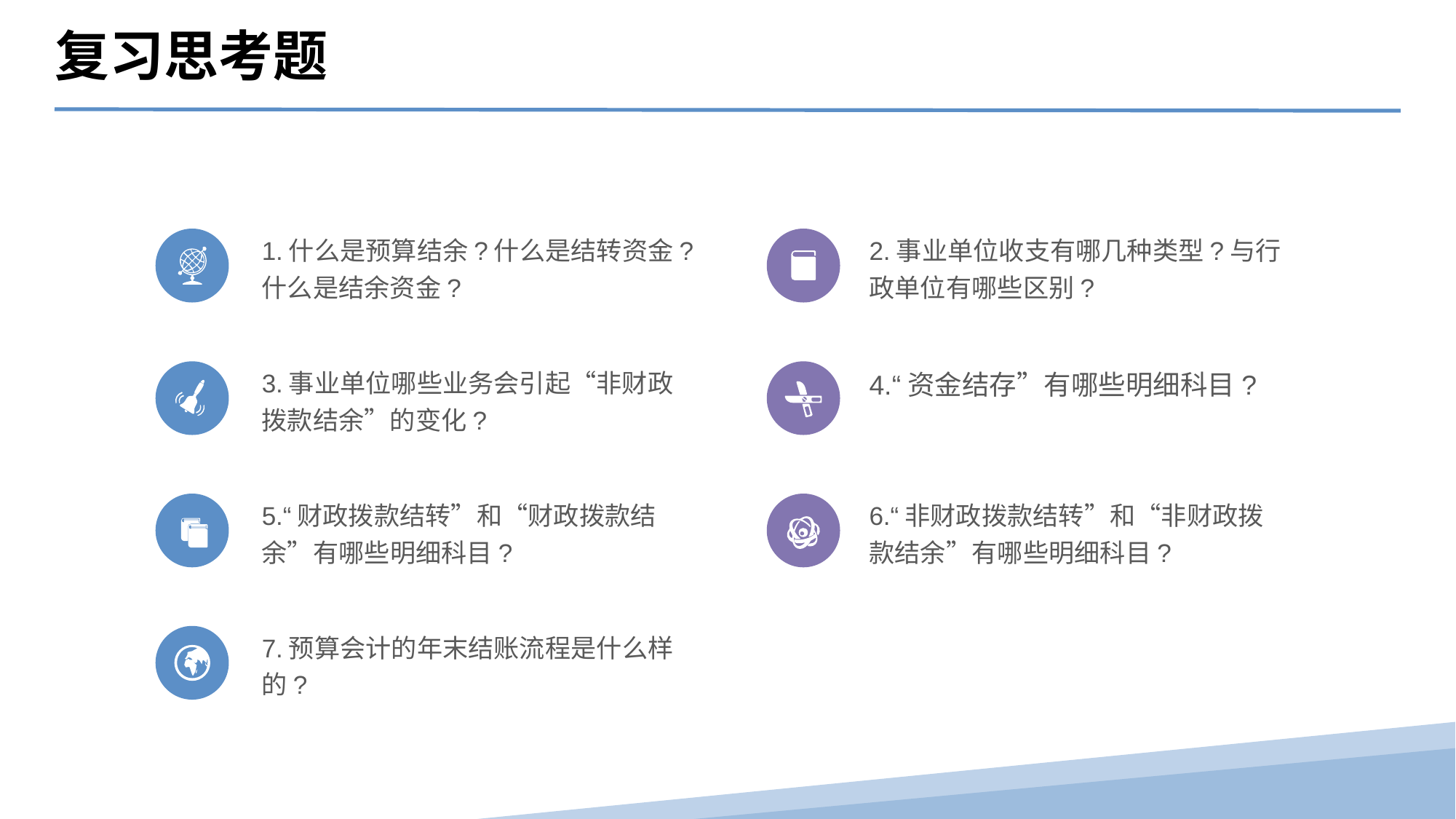

复习思考题

1.什么是预算结余?什么是结转资金?什么是结余资金?
2.事业单位收支有哪几种类型?与行政单位有哪些区别?

3.事业单位哪些业务会引起“非财政拨款结余”的变化?

4.“资金结存”有哪些明细科目?

5.“财政拨款结转”和“财政拨款结余”有哪些明细科目?

6.“非财政拨款结转”和“非财政拨款结余”有哪些明细科目?

7.预算会计的年末结账流程是什么样的?